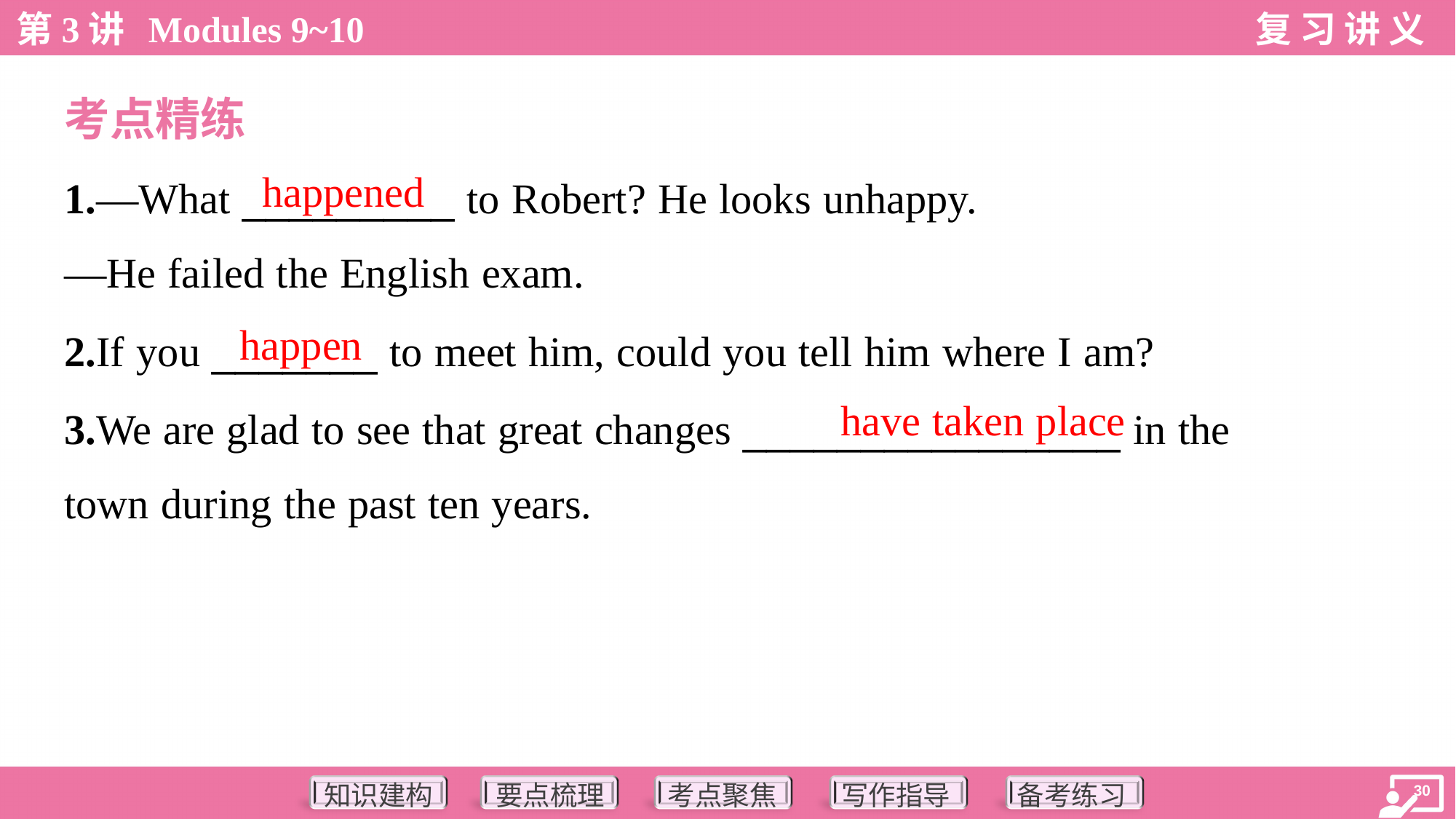

考点精练
happened
1.—What _________ to Robert? He looks unhappy.
—He failed the English exam.
happen
2.If you _______ to meet him, could you tell him where I am?
3.We are glad to see that great changes ________________ in the
town during the past ten years.
have taken place